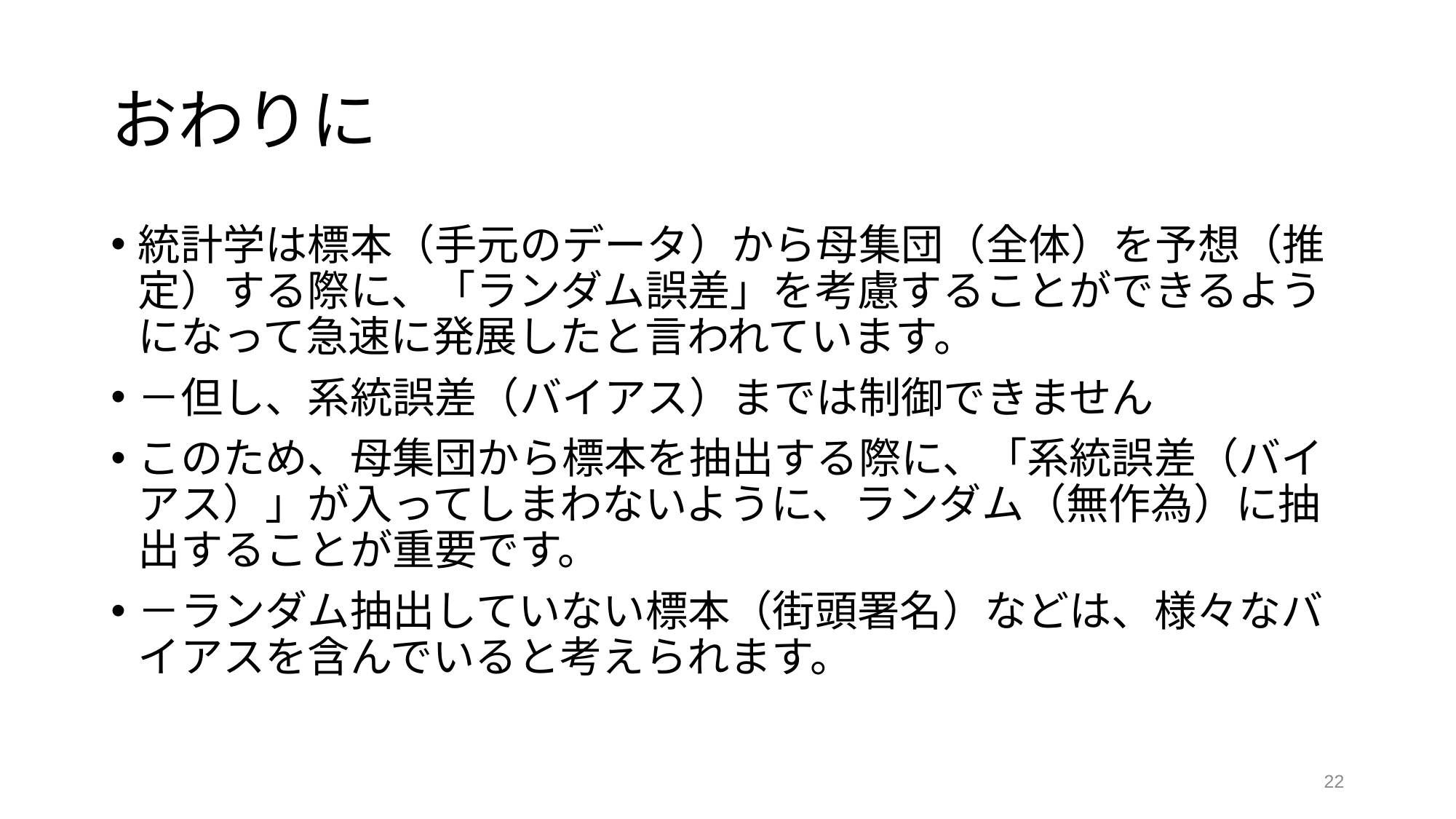

# おわりに
統計学は標本（手元のデータ）から母集団（全体）を予想（推定）する際に、「ランダム誤差」を考慮することができるようになって急速に発展したと言われています。
－但し、系統誤差（バイアス）までは制御できません
このため、母集団から標本を抽出する際に、「系統誤差（バイアス）」が入ってしまわないように、ランダム（無作為）に抽出することが重要です。
－ランダム抽出していない標本（街頭署名）などは、様々なバイアスを含んでいると考えられます。
22